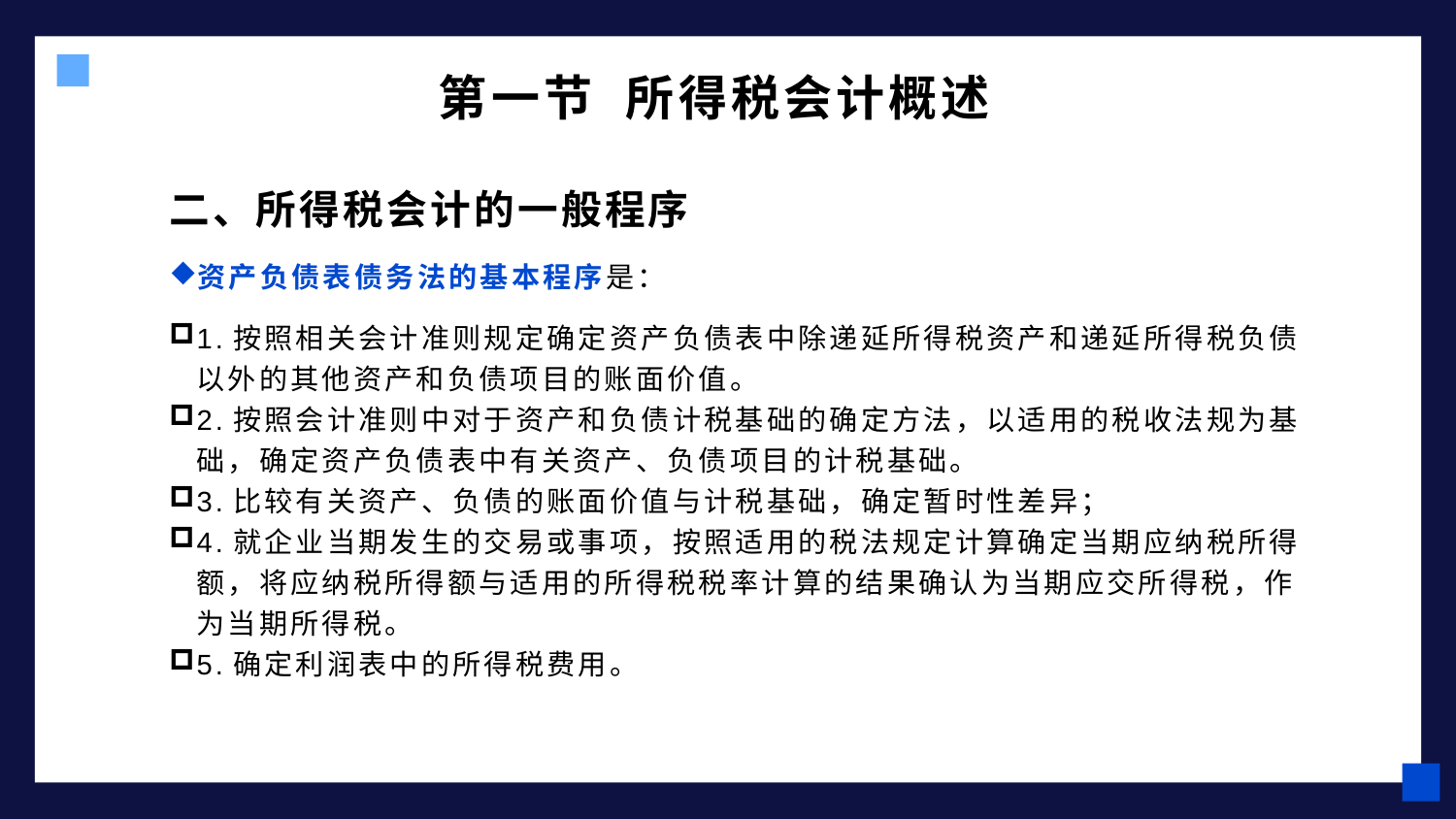

# 第一节  所得税会计概述
二、所得税会计的一般程序
资产负债表债务法的基本程序是：
1.按照相关会计准则规定确定资产负债表中除递延所得税资产和递延所得税负债以外的其他资产和负债项目的账面价值。
2.按照会计准则中对于资产和负债计税基础的确定方法，以适用的税收法规为基础，确定资产负债表中有关资产、负债项目的计税基础。
3.比较有关资产、负债的账面价值与计税基础，确定暂时性差异；
4.就企业当期发生的交易或事项，按照适用的税法规定计算确定当期应纳税所得额，将应纳税所得额与适用的所得税税率计算的结果确认为当期应交所得税，作为当期所得税。
5.确定利润表中的所得税费用。